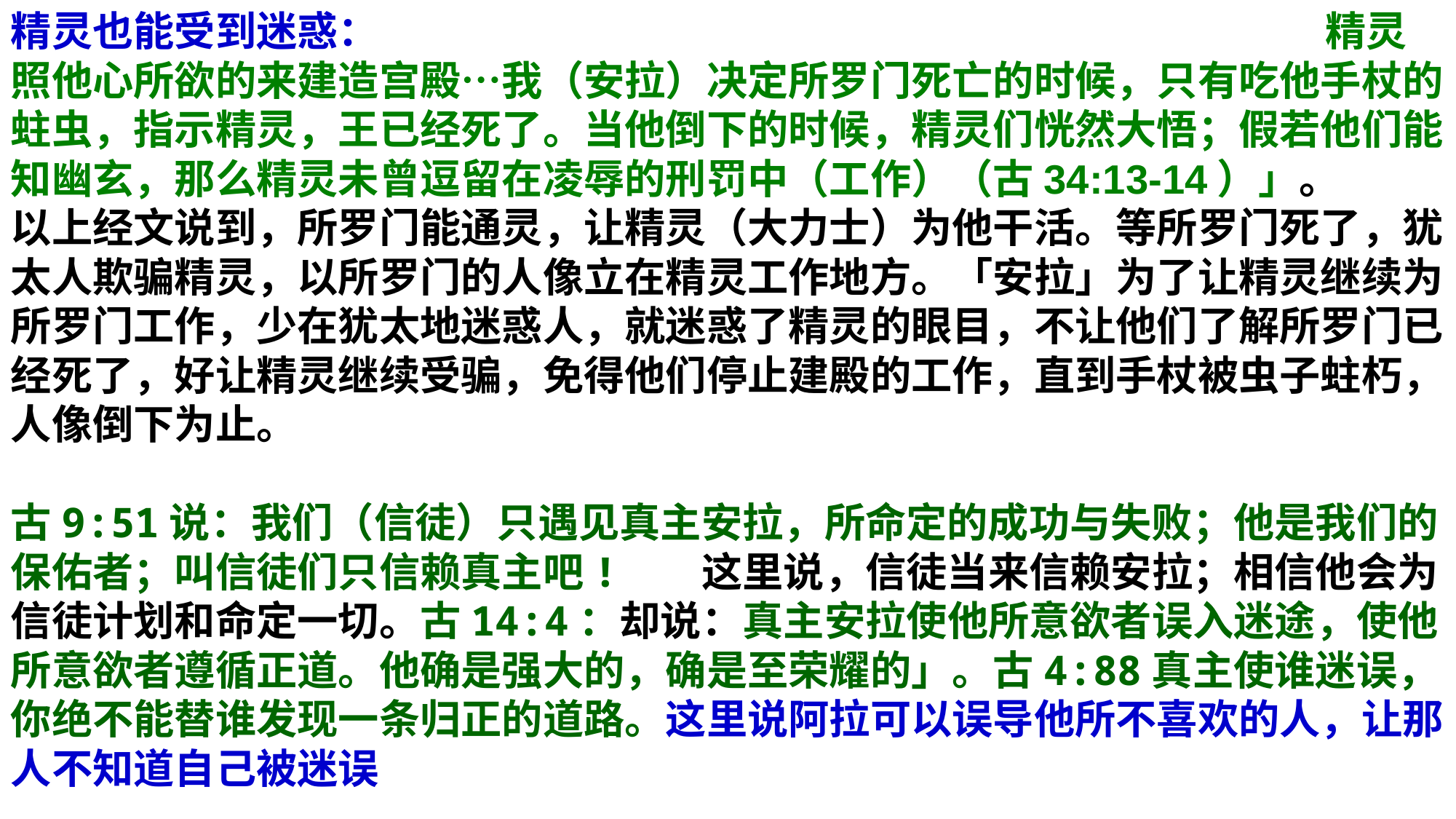

精灵也能受到迷惑：                                                                                                      精灵照他心所欲的来建造宫殿…我（安拉）决定所罗门死亡的时候，只有吃他手杖的蛀虫，指示精灵，王已经死了。当他倒下的时候，精灵们恍然大悟；假若他们能知幽玄，那么精灵未曾逗留在凌辱的刑罚中（工作）（古34:13-14）」。
以上经文说到，所罗门能通灵，让精灵（大力士）为他干活。等所罗门死了，犹太人欺骗精灵，以所罗门的人像立在精灵工作地方。「安拉」为了让精灵继续为所罗门工作，少在犹太地迷惑人，就迷惑了精灵的眼目，不让他们了解所罗门已经死了，好让精灵继续受骗，免得他们停止建殿的工作，直到手杖被虫子蛀朽，人像倒下为止。

古9:51说：我们（信徒）只遇见真主安拉，所命定的成功与失败；他是我们的保佑者；叫信徒们只信赖真主吧!   这里说，信徒当来信赖安拉；相信他会为信徒计划和命定一切。古14:4：却说：真主安拉使他所意欲者误入迷途，使他所意欲者遵循正道。他确是强大的，确是至荣耀的」。古4:88真主使谁迷误，你绝不能替谁发现一条归正的道路。这里说阿拉可以误导他所不喜欢的人，让那人不知道自己被迷误